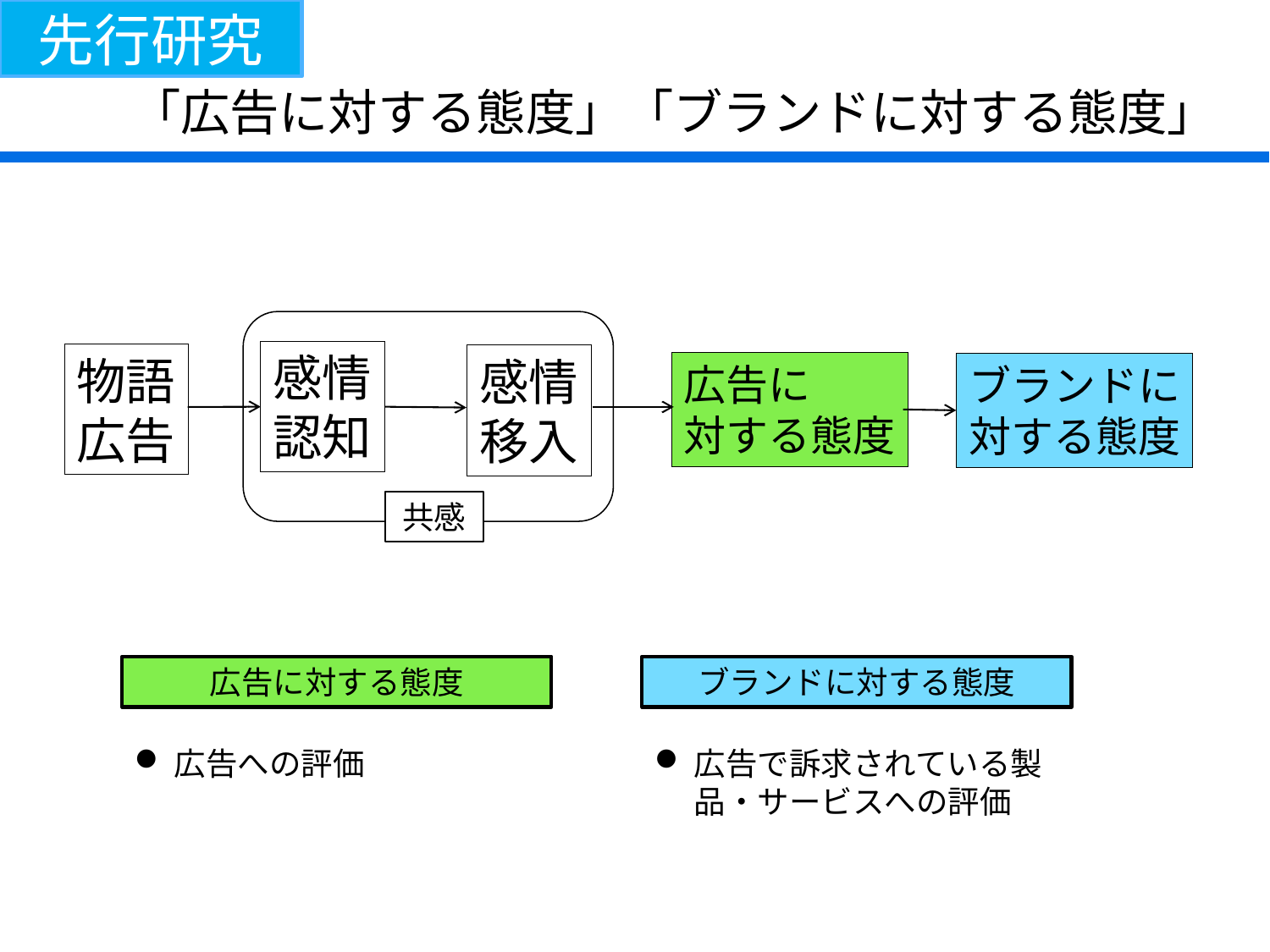

先行研究

「広告に対する態度」「ブランドに対する態度」

感情
認知
物語
広告
感情
移入
広告に
対する態度
ブランドに
対する態度
共感

広告に対する態度
ブランドに対する態度
広告への評価

広告で訴求されている製品・サービスへの評価